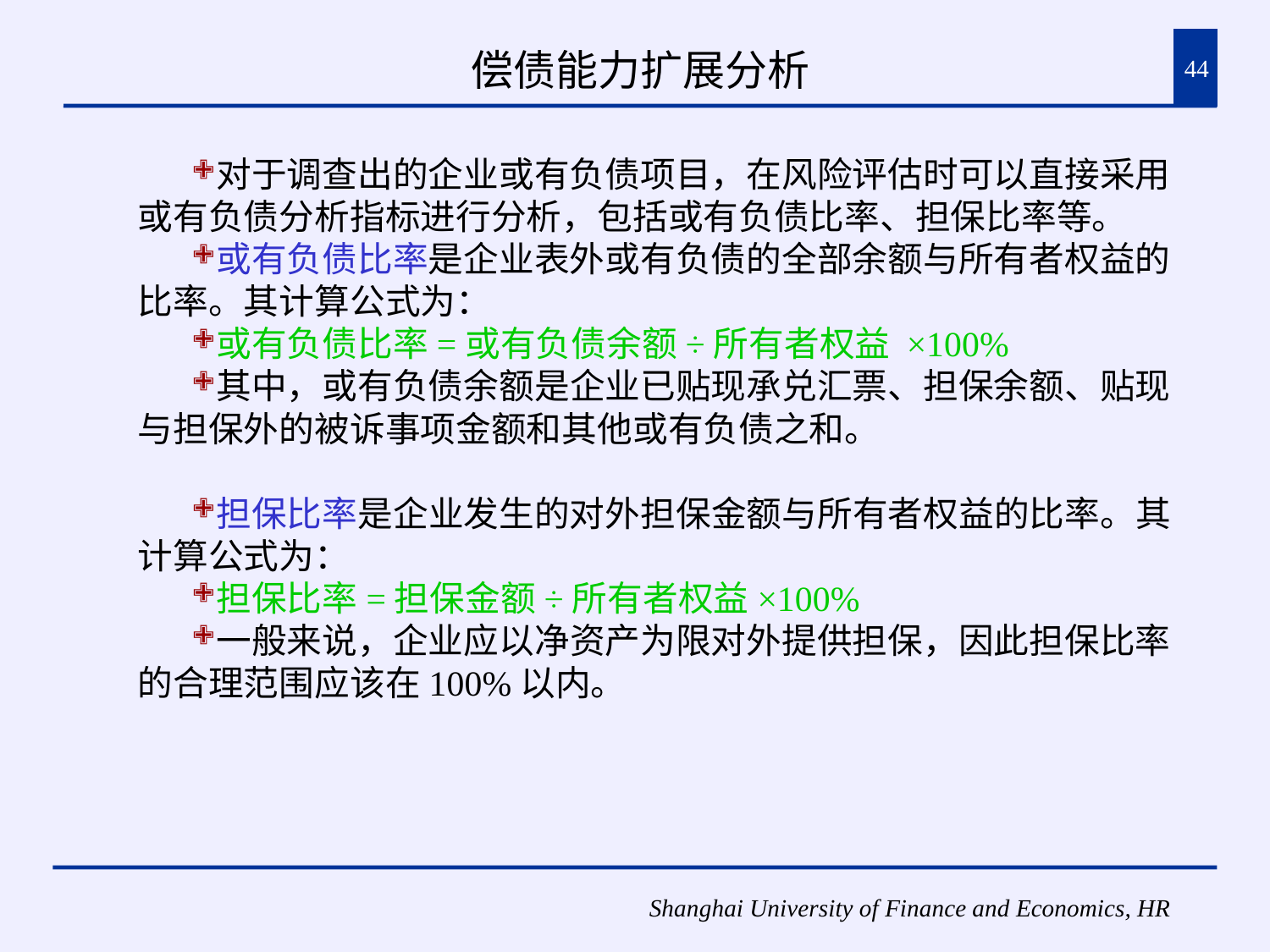

# 偿债能力扩展分析
44
对于调查出的企业或有负债项目，在风险评估时可以直接采用或有负债分析指标进行分析，包括或有负债比率、担保比率等。
或有负债比率是企业表外或有负债的全部余额与所有者权益的比率。其计算公式为：
或有负债比率=或有负债余额÷所有者权益 ×100%
其中，或有负债余额是企业已贴现承兑汇票、担保余额、贴现与担保外的被诉事项金额和其他或有负债之和。

担保比率是企业发生的对外担保金额与所有者权益的比率。其计算公式为：
担保比率=担保金额÷所有者权益×100%
一般来说，企业应以净资产为限对外提供担保，因此担保比率的合理范围应该在100%以内。